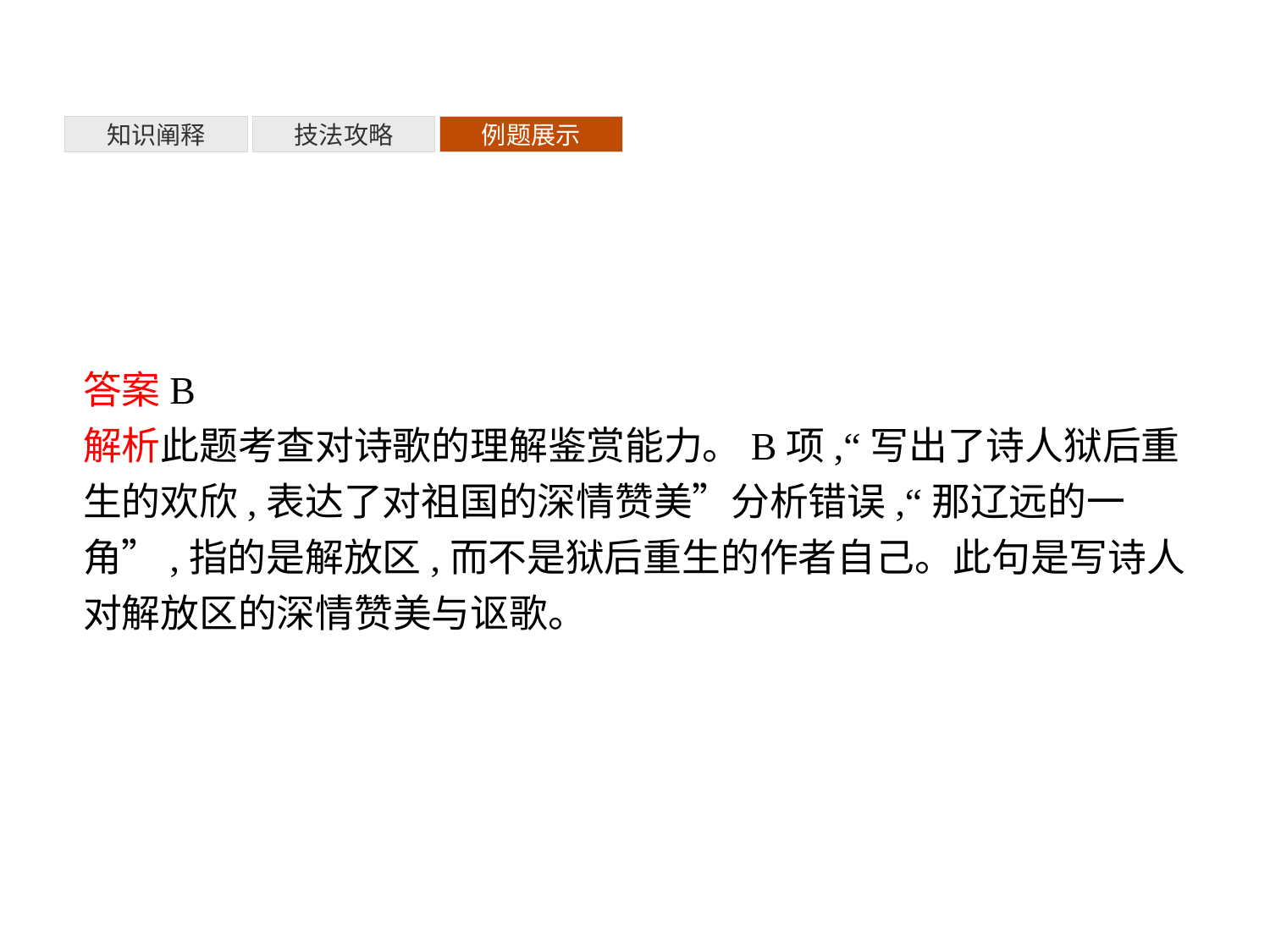

知识阐释
技法攻略
例题展示
答案B
解析此题考查对诗歌的理解鉴赏能力。B项,“写出了诗人狱后重生的欢欣,表达了对祖国的深情赞美”分析错误,“那辽远的一角”,指的是解放区,而不是狱后重生的作者自己。此句是写诗人对解放区的深情赞美与讴歌。